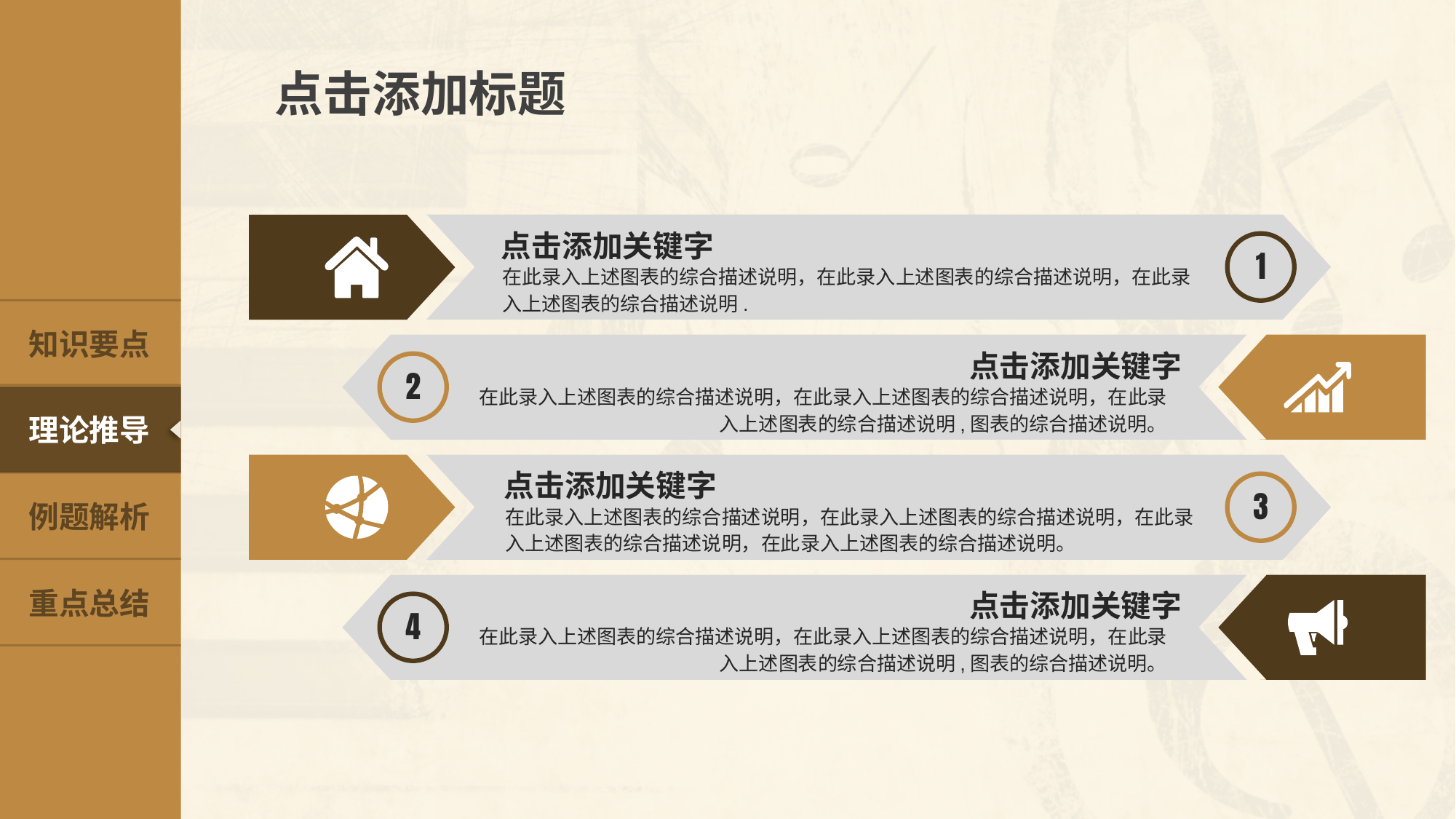

点击添加标题

1

点击添加关键字
在此录入上述图表的综合描述说明，在此录入上述图表的综合描述说明，在此录入上述图表的综合描述说明.

2

点击添加关键字
在此录入上述图表的综合描述说明，在此录入上述图表的综合描述说明，在此录入上述图表的综合描述说明,图表的综合描述说明。

3

点击添加关键字
在此录入上述图表的综合描述说明，在此录入上述图表的综合描述说明，在此录入上述图表的综合描述说明，在此录入上述图表的综合描述说明。

4

点击添加关键字
在此录入上述图表的综合描述说明，在此录入上述图表的综合描述说明，在此录入上述图表的综合描述说明,图表的综合描述说明。